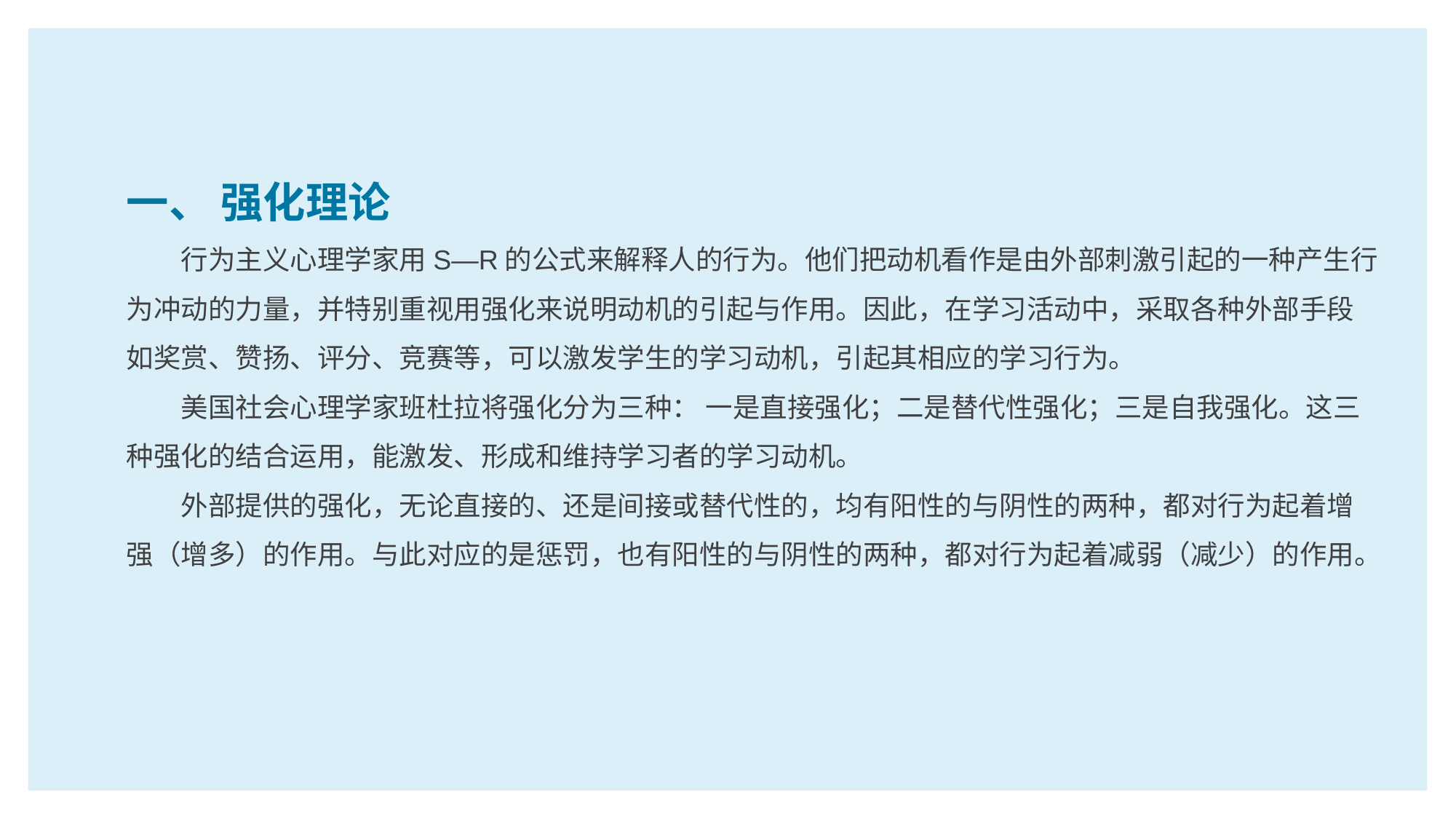

一、 强化理论
行为主义心理学家用S—R的公式来解释人的行为。他们把动机看作是由外部刺激引起的一种产生行为冲动的力量，并特别重视用强化来说明动机的引起与作用。因此，在学习活动中，采取各种外部手段如奖赏、赞扬、评分、竞赛等，可以激发学生的学习动机，引起其相应的学习行为。
美国社会心理学家班杜拉将强化分为三种： 一是直接强化；二是替代性强化；三是自我强化。这三种强化的结合运用，能激发、形成和维持学习者的学习动机。
外部提供的强化，无论直接的、还是间接或替代性的，均有阳性的与阴性的两种，都对行为起着增强（增多）的作用。与此对应的是惩罚，也有阳性的与阴性的两种，都对行为起着减弱（减少）的作用。